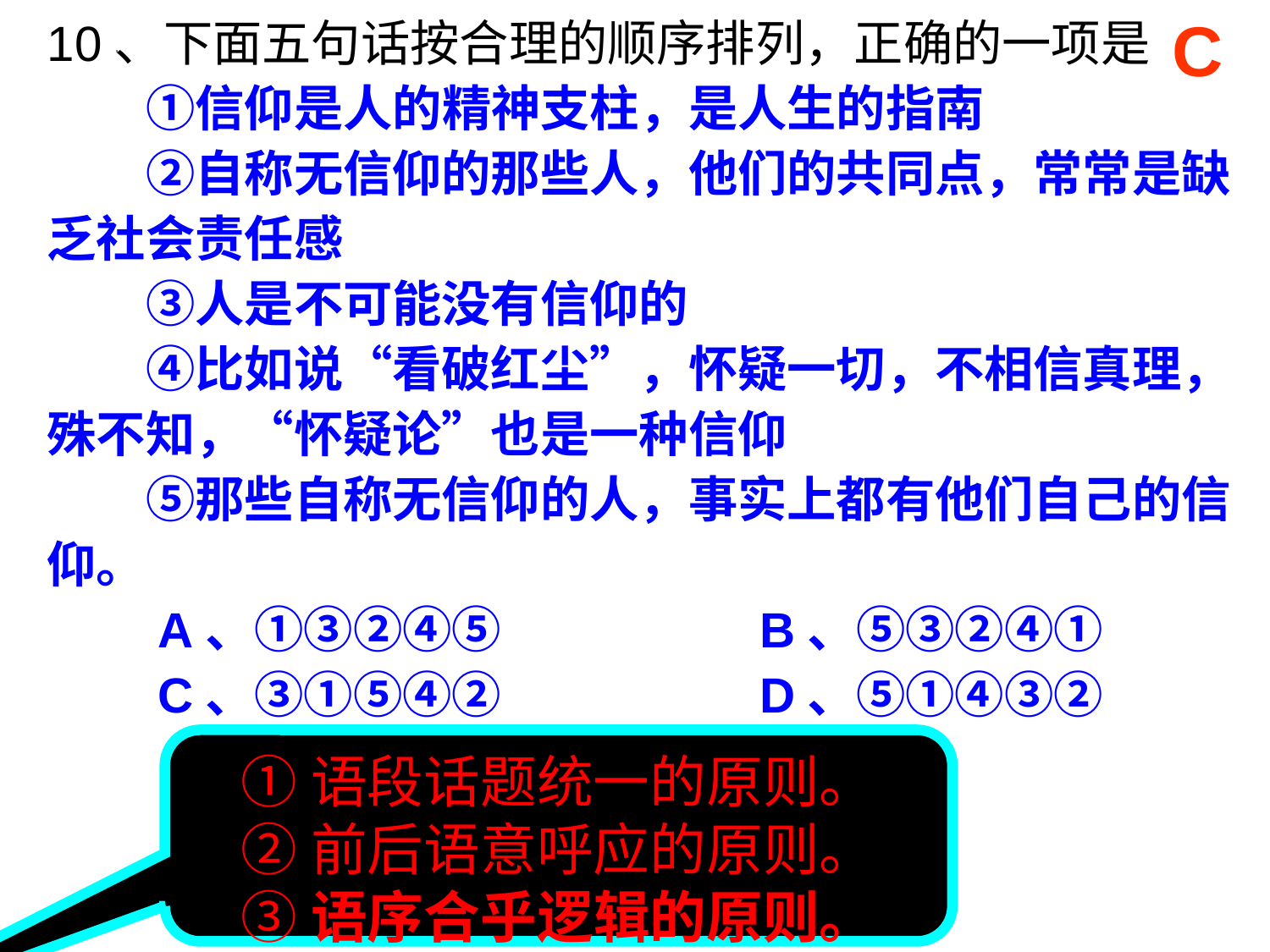

10、下面五句话按合理的顺序排列，正确的一项是
　　①信仰是人的精神支柱，是人生的指南
　　②自称无信仰的那些人，他们的共同点，常常是缺乏社会责任感
　　③人是不可能没有信仰的
　　④比如说“看破红尘”，怀疑一切，不相信真理，殊不知，“怀疑论”也是一种信仰
　　⑤那些自称无信仰的人，事实上都有他们自己的信仰。
　　A、①③②④⑤　　　　　B、⑤③②④①
　　C、③①⑤④②　　　　　D、⑤①④③②
C
①语段话题统一的原则。
②前后语意呼应的原则。
③语序合乎逻辑的原则。